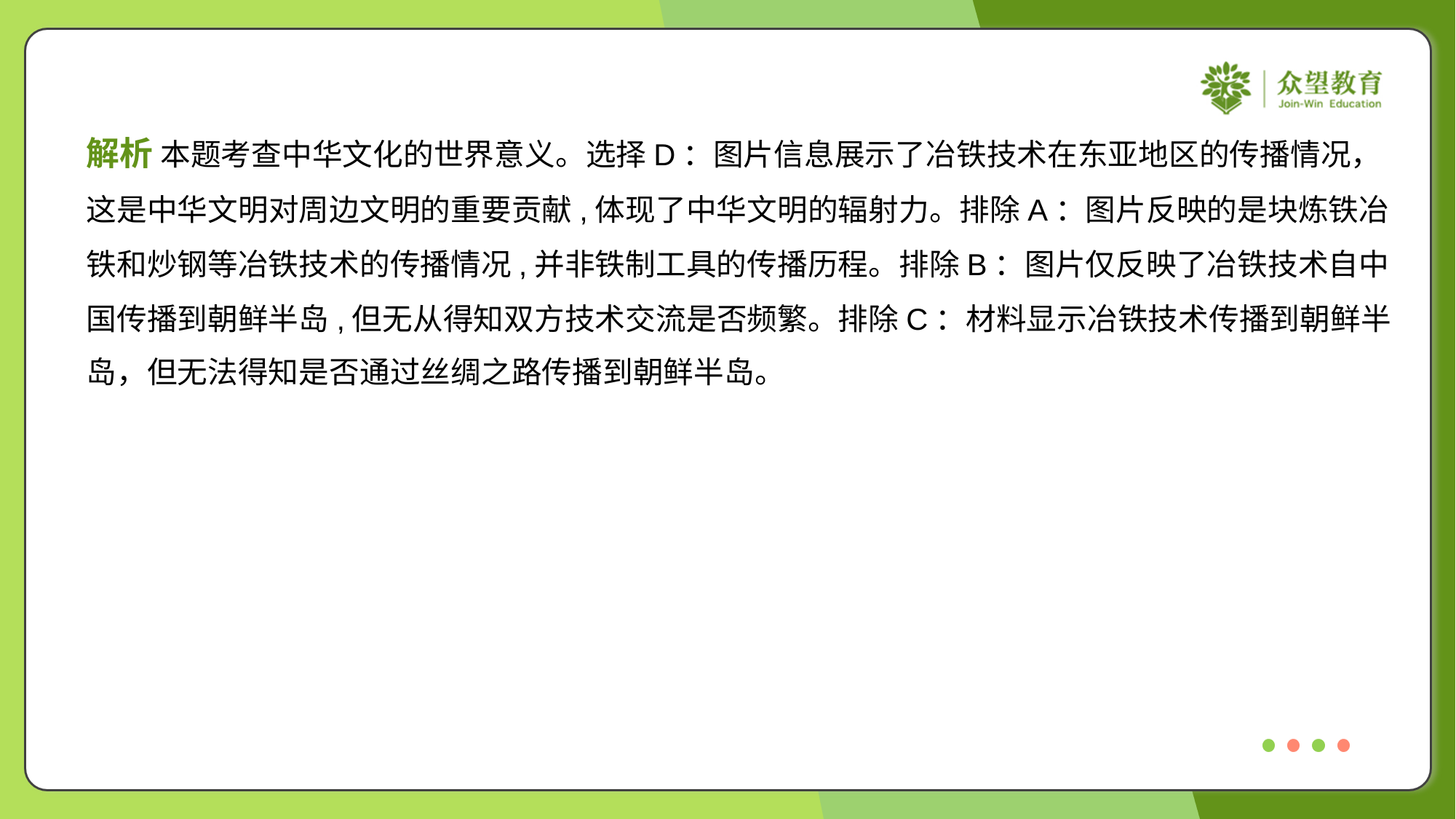

解析 本题考查中华文化的世界意义。选择D：图片信息展示了冶铁技术在东亚地区的传播情况，
这是中华文明对周边文明的重要贡献,体现了中华文明的辐射力。排除A：图片反映的是块炼铁冶
铁和炒钢等冶铁技术的传播情况,并非铁制工具的传播历程。排除B：图片仅反映了冶铁技术自中
国传播到朝鲜半岛,但无从得知双方技术交流是否频繁。排除C：材料显示冶铁技术传播到朝鲜半
岛，但无法得知是否通过丝绸之路传播到朝鲜半岛。